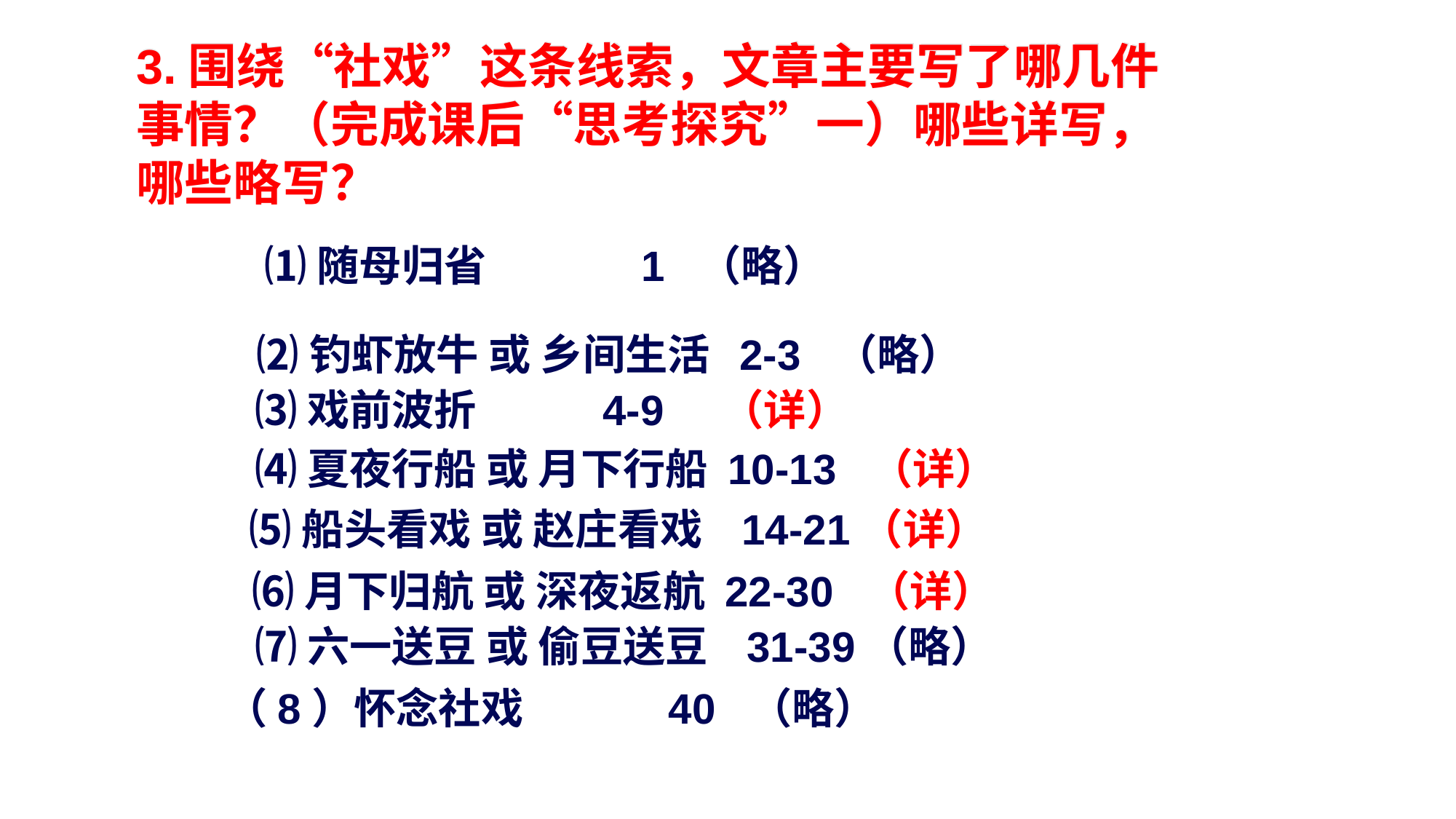

3.围绕“社戏”这条线索，文章主要写了哪几件事情？（完成课后“思考探究”一）哪些详写，哪些略写？
⑴随母归省               1  （略）
⑵钓虾放牛 或 乡间生活  2-3  （略）
⑶戏前波折            4-9    （详）
⑷夏夜行船 或 月下行船 10-13  （详）
⑸船头看戏 或 赵庄看戏   14-21（详）
⑹月下归航 或 深夜返航 22-30  （详）
⑺六一送豆 或 偷豆送豆   31-39（略）
（8）怀念社戏              40  （略）